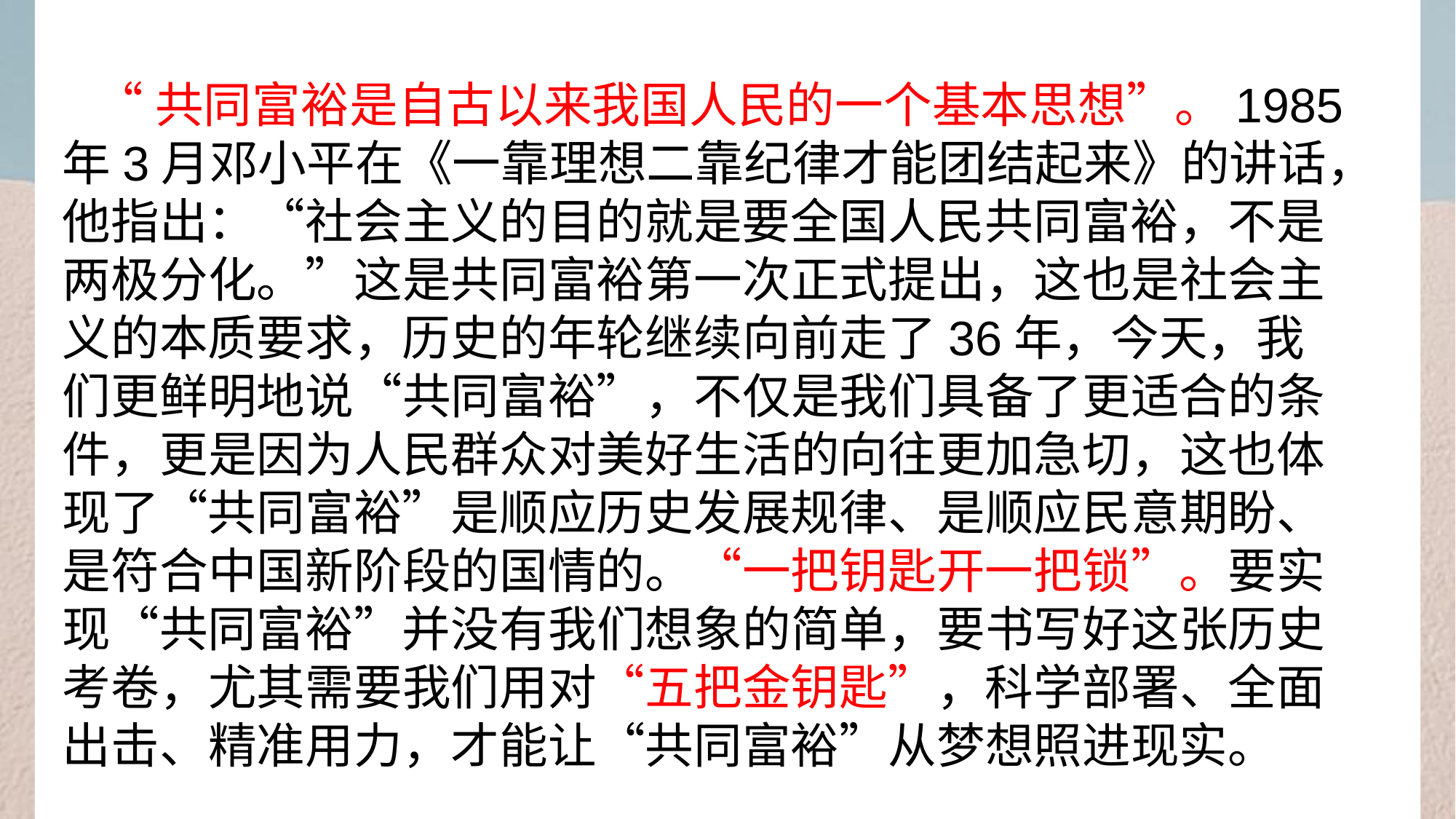

“共同富裕是自古以来我国人民的一个基本思想”。1985年3月邓小平在《一靠理想二靠纪律才能团结起来》的讲话，他指出：“社会主义的目的就是要全国人民共同富裕，不是两极分化。”这是共同富裕第一次正式提出，这也是社会主义的本质要求，历史的年轮继续向前走了36年，今天，我们更鲜明地说“共同富裕”，不仅是我们具备了更适合的条件，更是因为人民群众对美好生活的向往更加急切，这也体现了“共同富裕”是顺应历史发展规律、是顺应民意期盼、是符合中国新阶段的国情的。“一把钥匙开一把锁”。要实现“共同富裕”并没有我们想象的简单，要书写好这张历史考卷，尤其需要我们用对“五把金钥匙”，科学部署、全面出击、精准用力，才能让“共同富裕”从梦想照进现实。